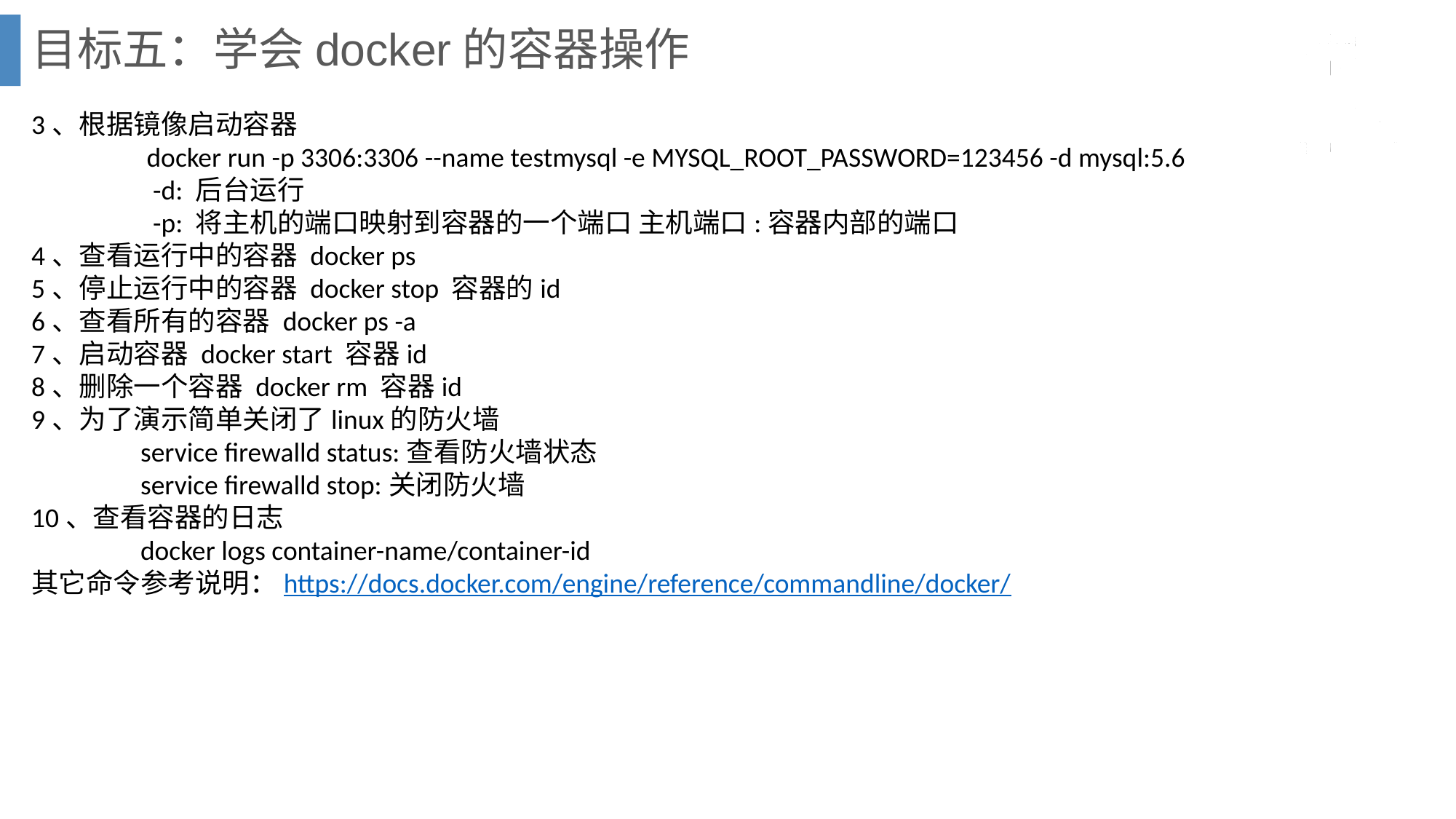

目标五：学会docker的容器操作
3、根据镜像启动容器
	 docker run -p 3306:3306 --name testmysql -e MYSQL_ROOT_PASSWORD=123456 -d mysql:5.6
	  -d: 后台运行
	  -p: 将主机的端口映射到容器的一个端口 主机端口:容器内部的端口
4、查看运行中的容器 docker ps
5、停止运行中的容器 docker stop 容器的id
6、查看所有的容器 docker ps -a
7、启动容器 docker start 容器id
8、删除一个容器 docker rm 容器id
9、为了演示简单关闭了linux的防火墙
 	service firewalld status:查看防火墙状态
 	service firewalld stop:关闭防火墙
10、查看容器的日志
	docker logs container-name/container-id
其它命令参考说明：https://docs.docker.com/engine/reference/commandline/docker/